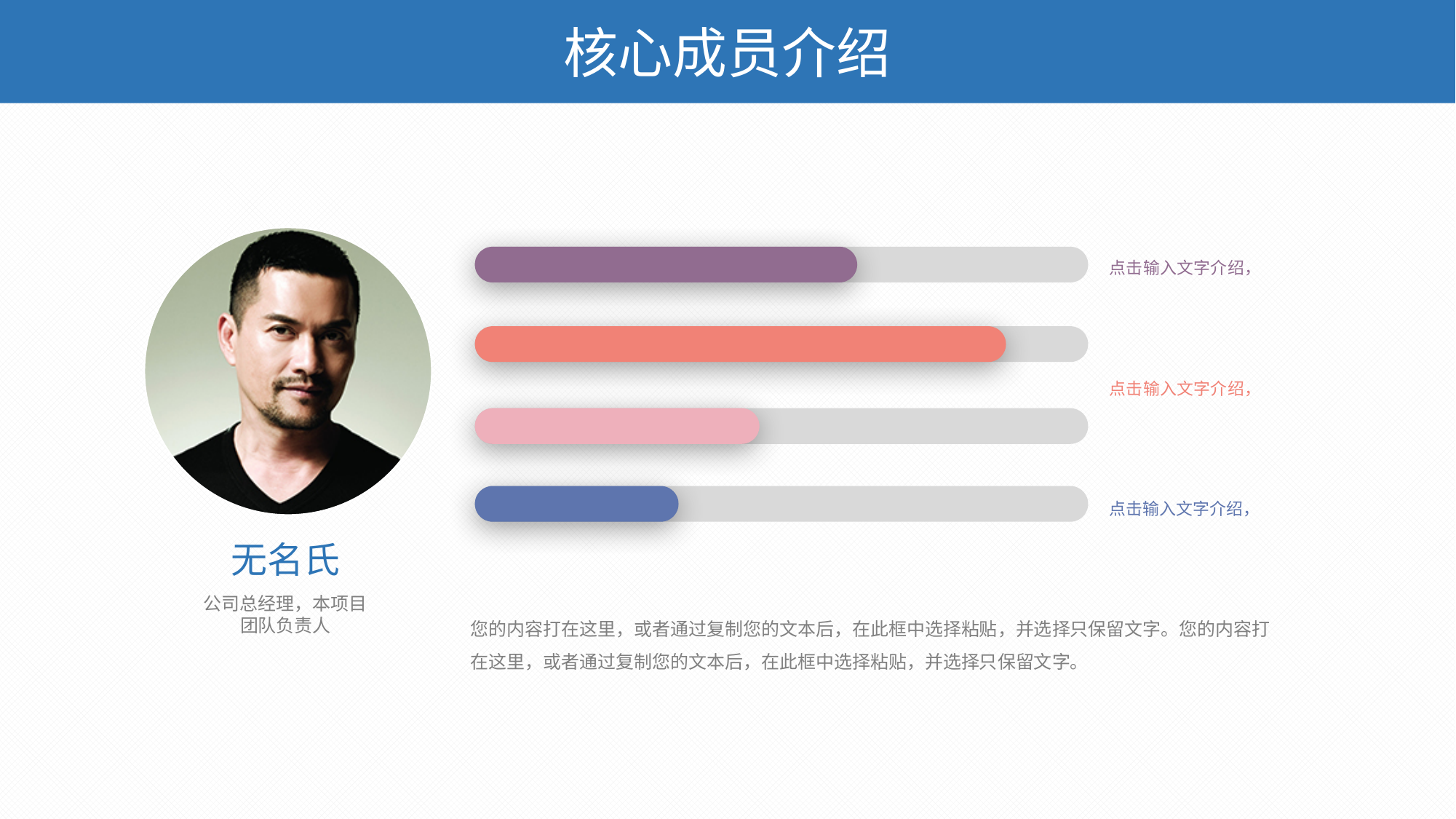

核心成员介绍

点击输入文字介绍，

点击输入文字介绍，

点击输入文字介绍，

无名氏
公司总经理，本项目团队负责人
您的内容打在这里，或者通过复制您的文本后，在此框中选择粘贴，并选择只保留文字。您的内容打在这里，或者通过复制您的文本后，在此框中选择粘贴，并选择只保留文字。